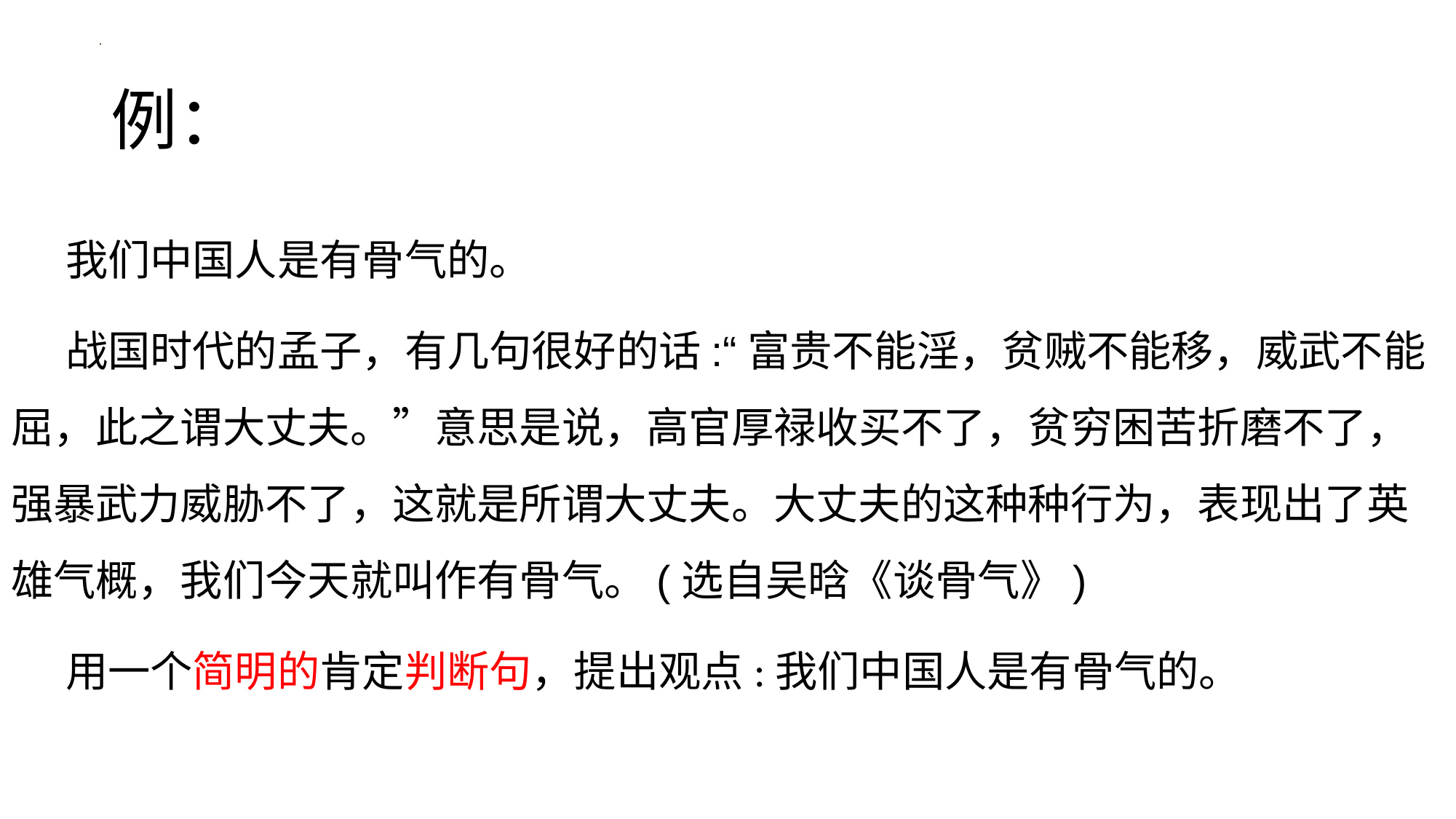

# 例：
我们中国人是有骨气的。
战国时代的孟子，有几句很好的话:“富贵不能淫，贫贼不能移，威武不能屈，此之谓大丈夫。”意思是说，高官厚禄收买不了，贫穷困苦折磨不了，强暴武力威胁不了，这就是所谓大丈夫。大丈夫的这种种行为，表现出了英雄气概，我们今天就叫作有骨气。(选自吴晗《谈骨气》)
用一个简明的肯定判断句，提出观点:我们中国人是有骨气的。